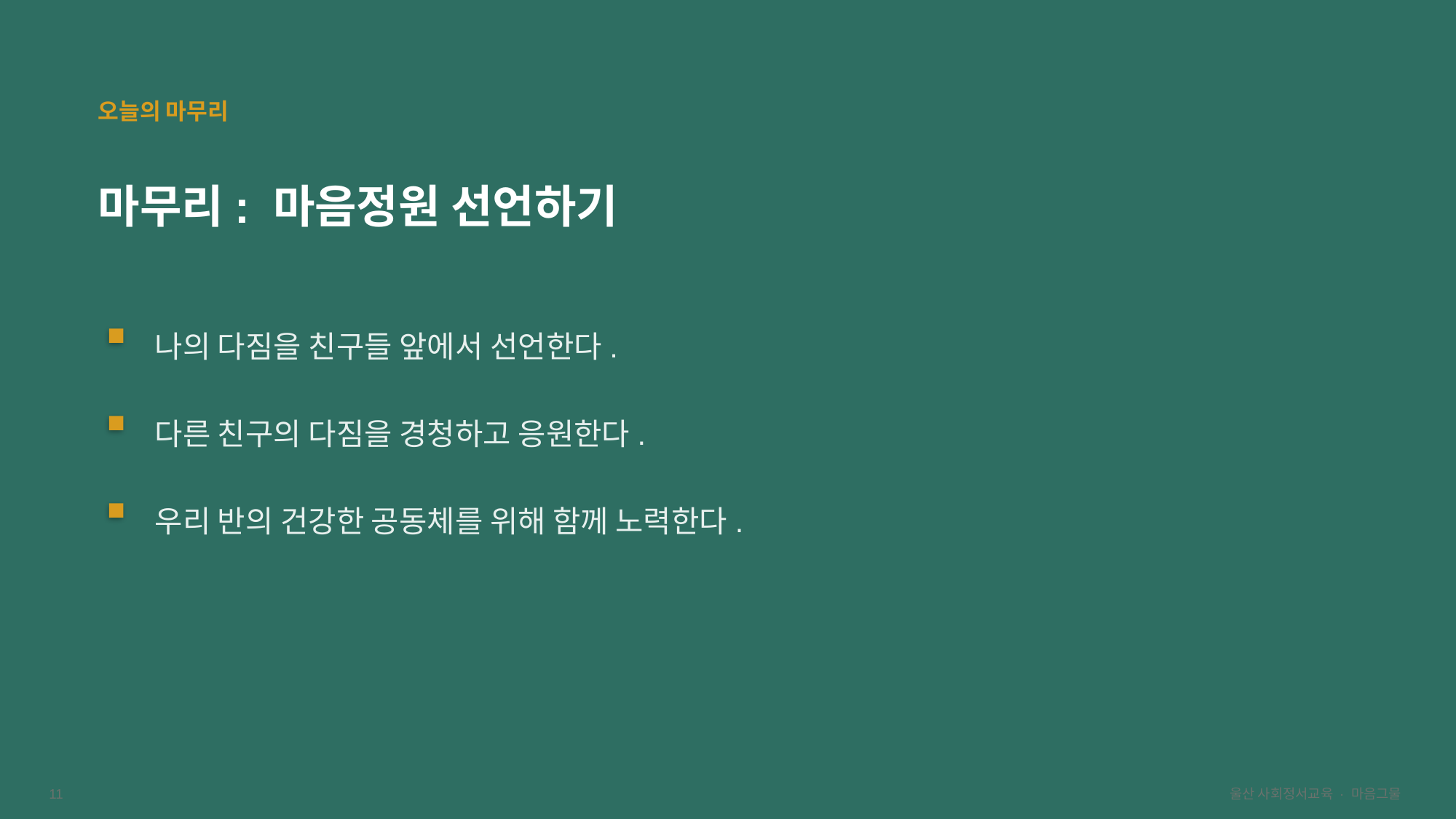

오늘의 마무리
마무리: 마음정원 선언하기
나의 다짐을 친구들 앞에서 선언한다.

다른 친구의 다짐을 경청하고 응원한다.

우리 반의 건강한 공동체를 위해 함께 노력한다.

11
울산 사회정서교육 · 마음그물